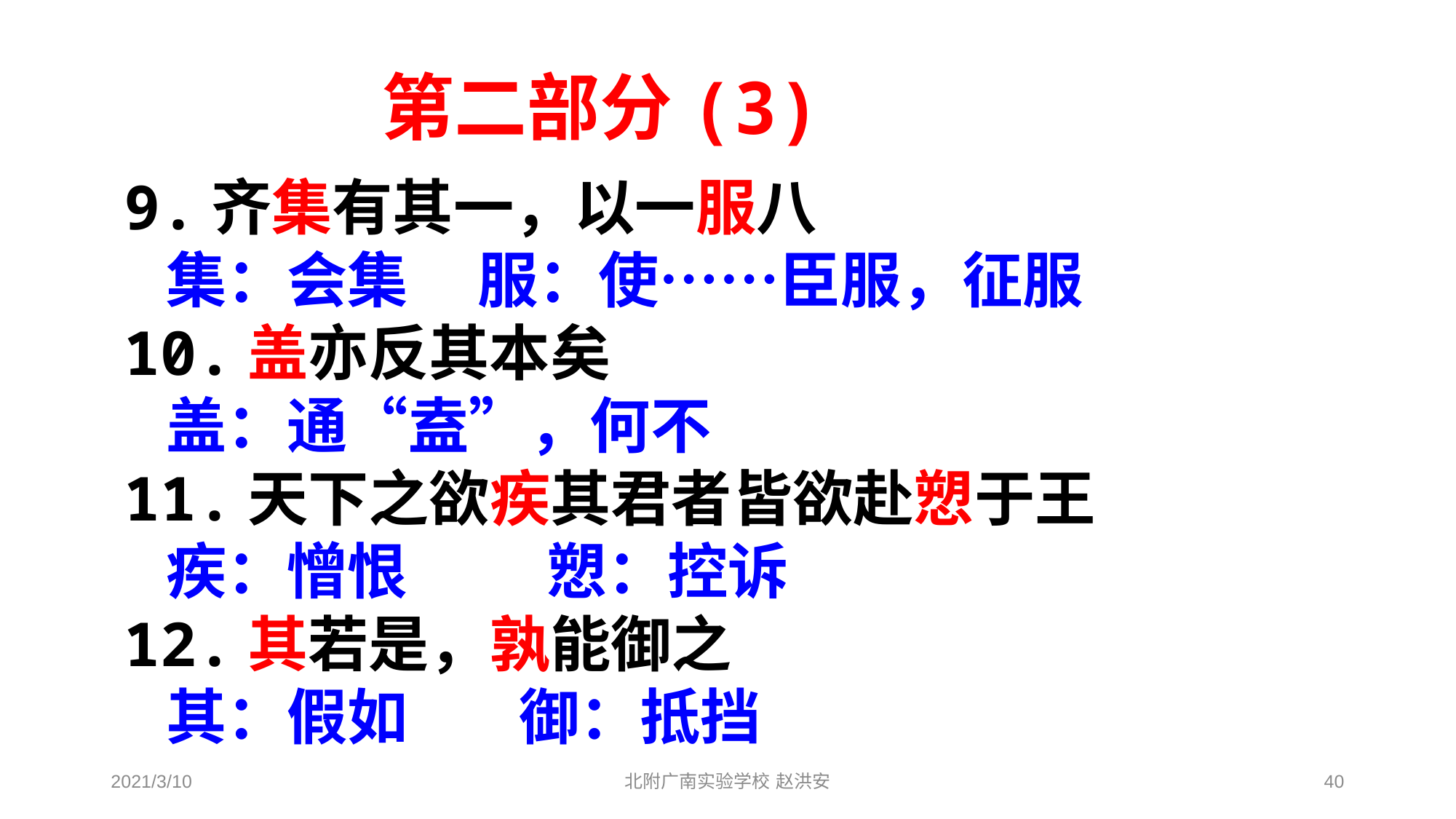

第二部分(3)
9.齐集有其一，以一服八
  集：会集     服：使……臣服，征服
10.盖亦反其本矣
  盖：通“盍”，何不
11.天下之欲疾其君者皆欲赴愬于王
  疾：憎恨          愬：控诉
12.其若是，孰能御之
  其：假如        御：抵挡
2021/3/10
北附广南实验学校 赵洪安
40